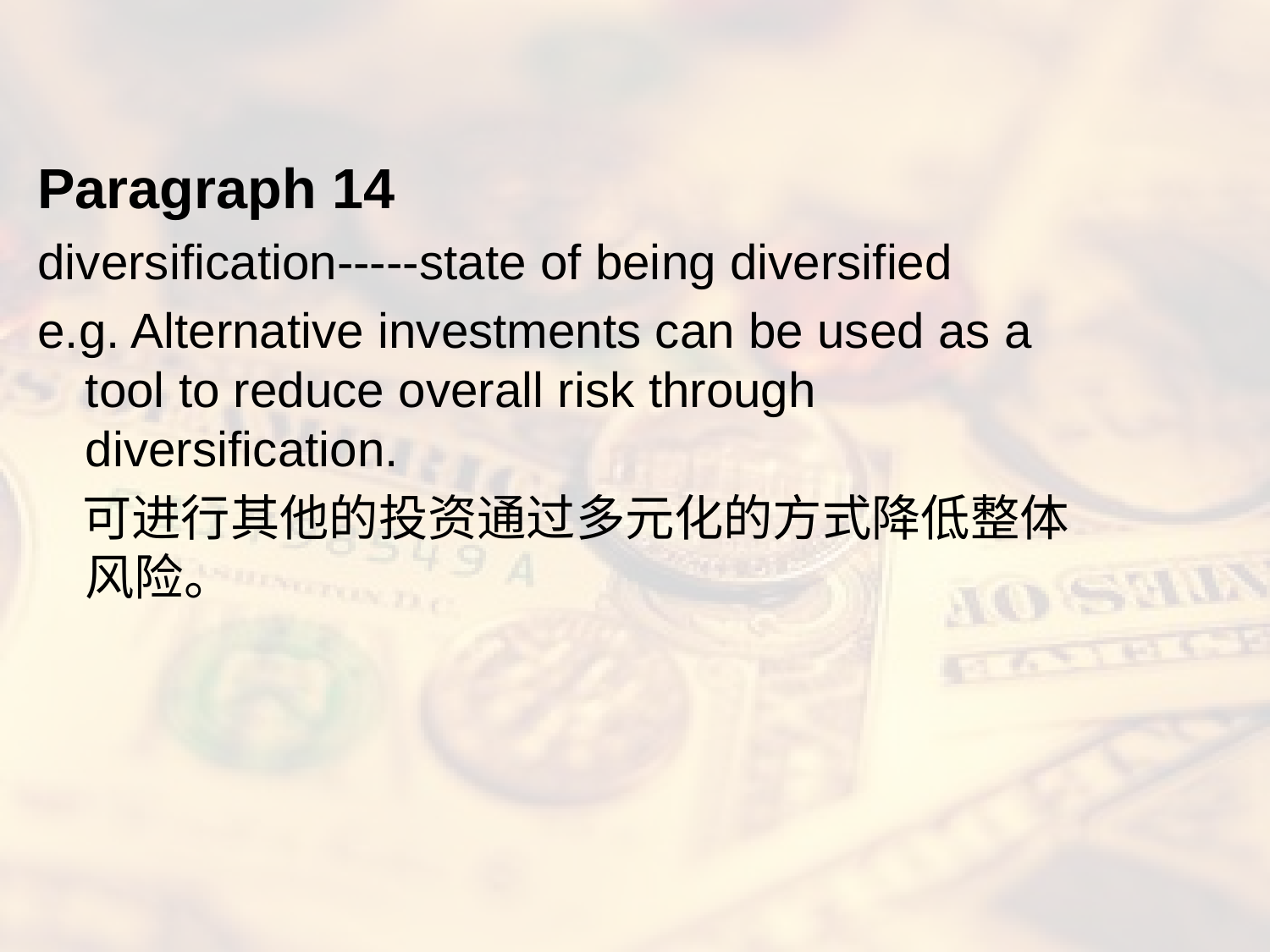

#
Paragraph 14
diversification-----state of being diversified
e.g. Alternative investments can be used as a tool to reduce overall risk through diversification.
   可进行其他的投资通过多元化的方式降低整体风险。